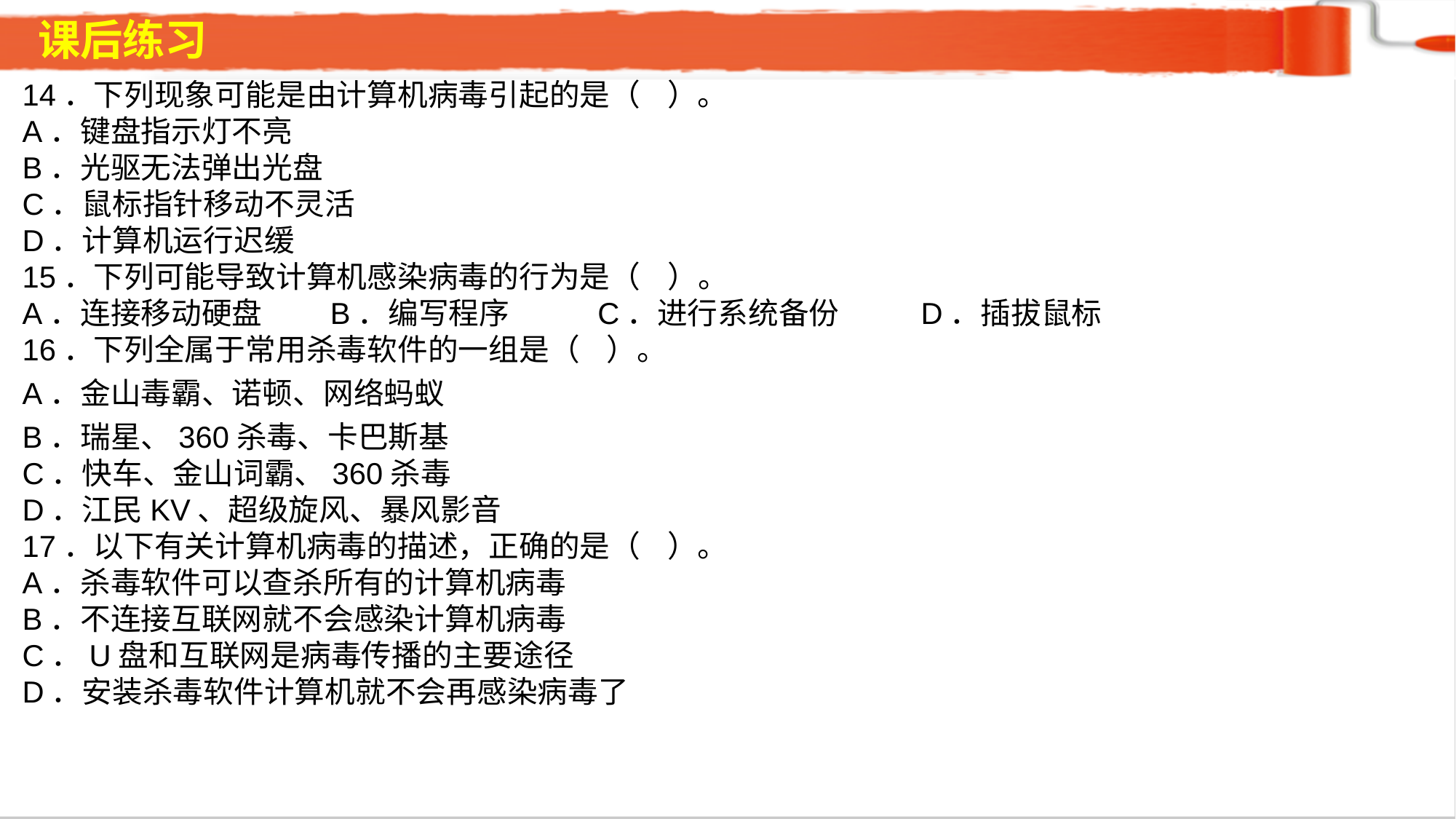

课后练习
14．下列现象可能是由计算机病毒引起的是（    ）。A．键盘指示灯不亮
B．光驱无法弹出光盘  C．鼠标指针移动不灵活
D．计算机运行迟缓15．下列可能导致计算机感染病毒的行为是（    ）。A．连接移动硬盘         B．编写程序            C．进行系统备份           D．插拔鼠标16．下列全属于常用杀毒软件的一组是（    ）。A．金山毒霸、诺顿、网络蚂蚁
B．瑞星、360杀毒、卡巴斯基C．快车、金山词霸、360杀毒
D．江民KV、超级旋风、暴风影音17．以下有关计算机病毒的描述，正确的是（    ）。A．杀毒软件可以查杀所有的计算机病毒
B．不连接互联网就不会感染计算机病毒C．U盘和互联网是病毒传播的主要途径
D．安装杀毒软件计算机就不会再感染病毒了